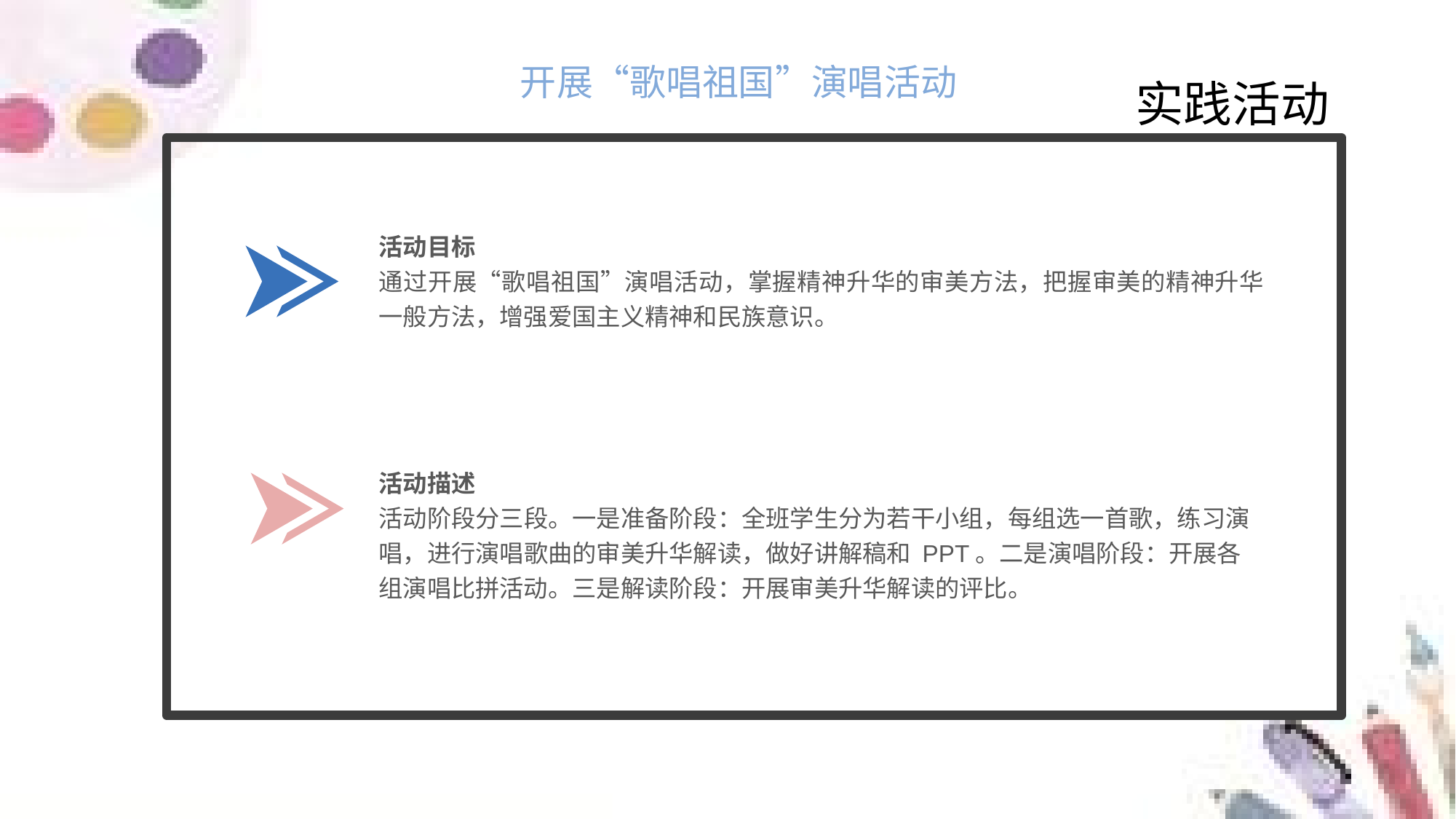

开展“歌唱祖国”演唱活动
实践活动

活动目标
通过开展“歌唱祖国”演唱活动，掌握精神升华的审美方法，把握审美的精神升华一般方法，增强爱国主义精神和民族意识。

活动描述
活动阶段分三段。一是准备阶段：全班学生分为若干小组，每组选一首歌，练习演唱，进行演唱歌曲的审美升华解读，做好讲解稿和 PPT。二是演唱阶段：开展各组演唱比拼活动。三是解读阶段：开展审美升华解读的评比。